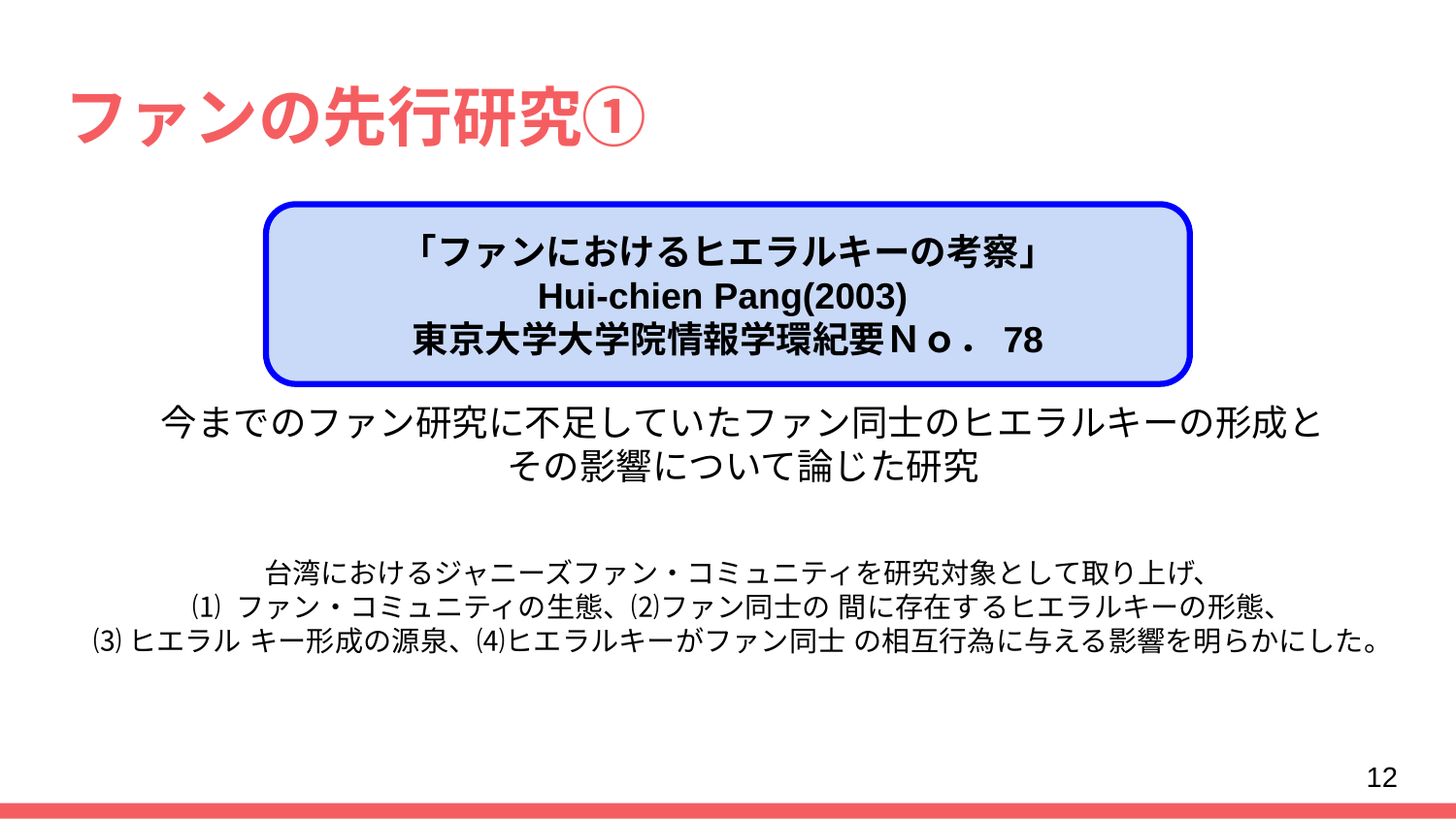

# ファンの先行研究①

今までのファン研究に不足していたファン同士のヒエラルキーの形成と
その影響について論じた研究

台湾におけるジャニーズファン・コミュニティを研究対象として取り上げ、
⑴ ファン・コミュニティの生態、⑵ファン同士の 間に存在するヒエラルキーの形態、
⑶ヒエラル キー形成の源泉、⑷ヒエラルキーがファン同士 の相互行為に与える影響を明らかにした。

「ファンにおけるヒエラルキーの考察」
Hui-chien Pang(2003)
東京大学大学院情報学環紀要Ｎｏ．78
12